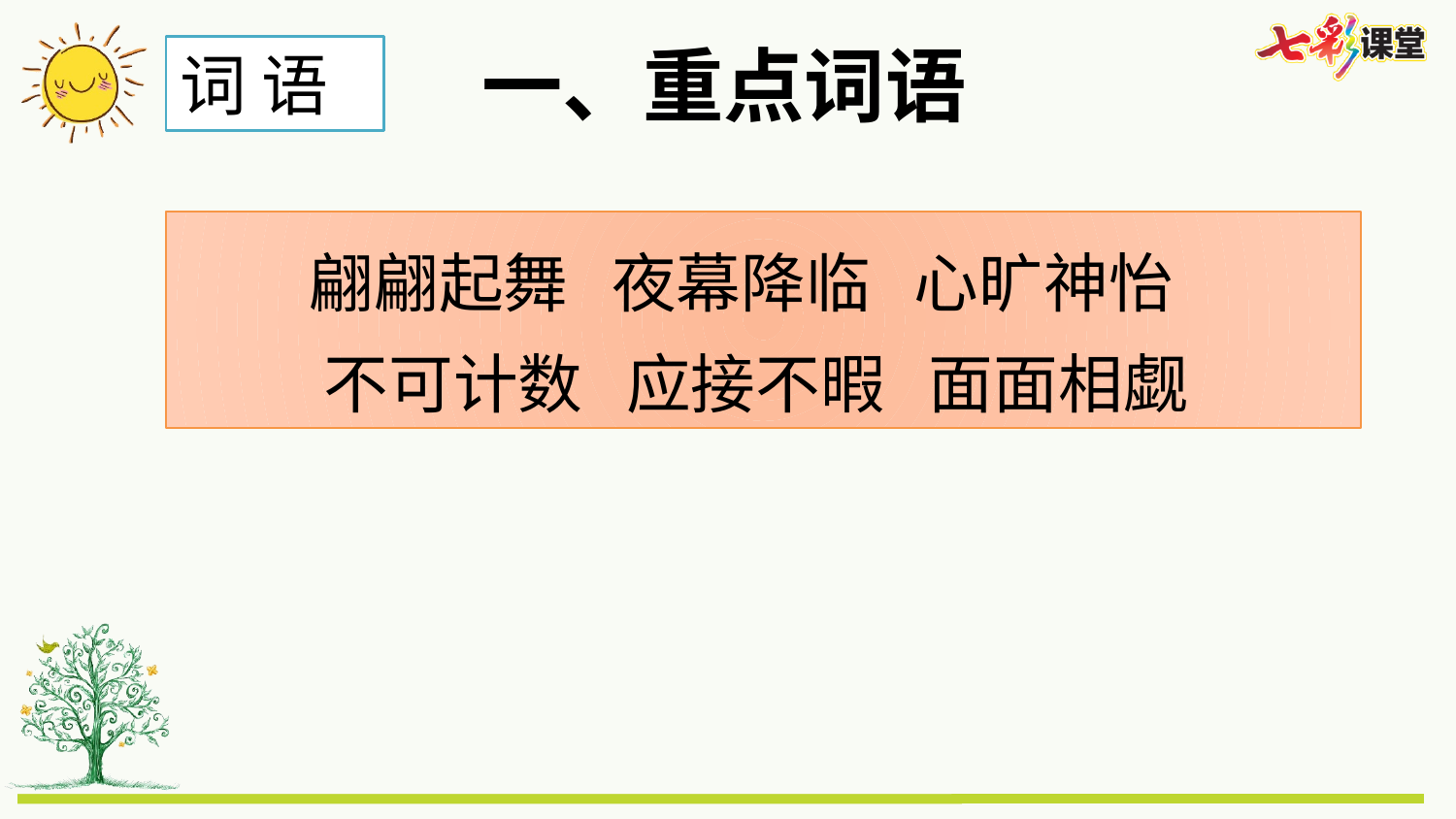

一、重点词语
词 语
翩翩起舞   夜幕降临   心旷神怡
不可计数   应接不暇   面面相觑